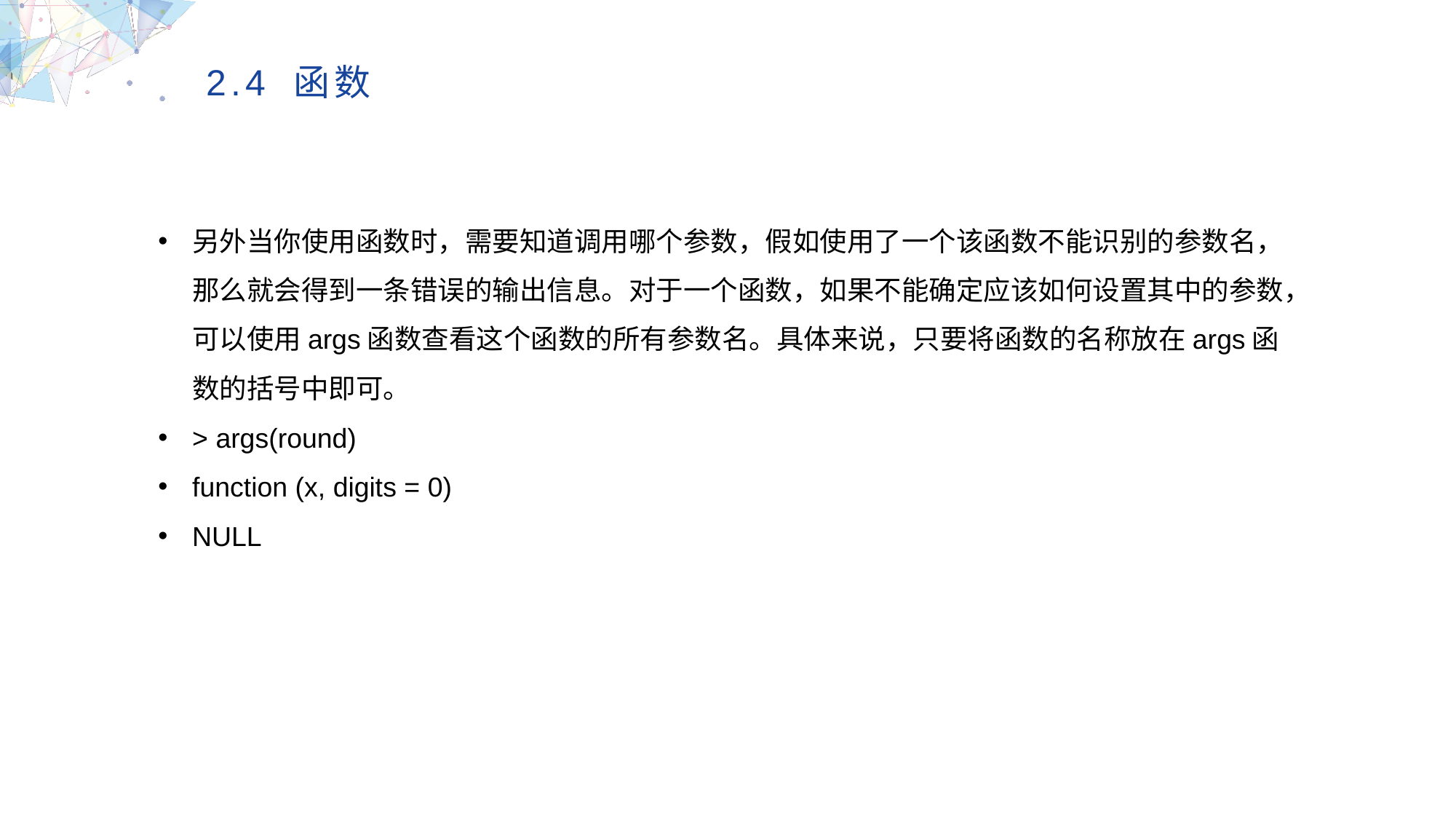

2.4 函数
另外当你使用函数时，需要知道调用哪个参数，假如使用了一个该函数不能识别的参数名，那么就会得到一条错误的输出信息。对于一个函数，如果不能确定应该如何设置其中的参数，可以使用args函数查看这个函数的所有参数名。具体来说，只要将函数的名称放在args函数的括号中即可。
> args(round)
function (x, digits = 0)
NULL

MULTIPURPOSE PRESENTATION TEMPLATE | UNIQUE DESIGN
Welcome Message
Please replace text, click add relevant headline, modify the text content, also can copy your content to this directly. Please replace text, click add relevant headline, modify the text content, also can copy your content to this directly.